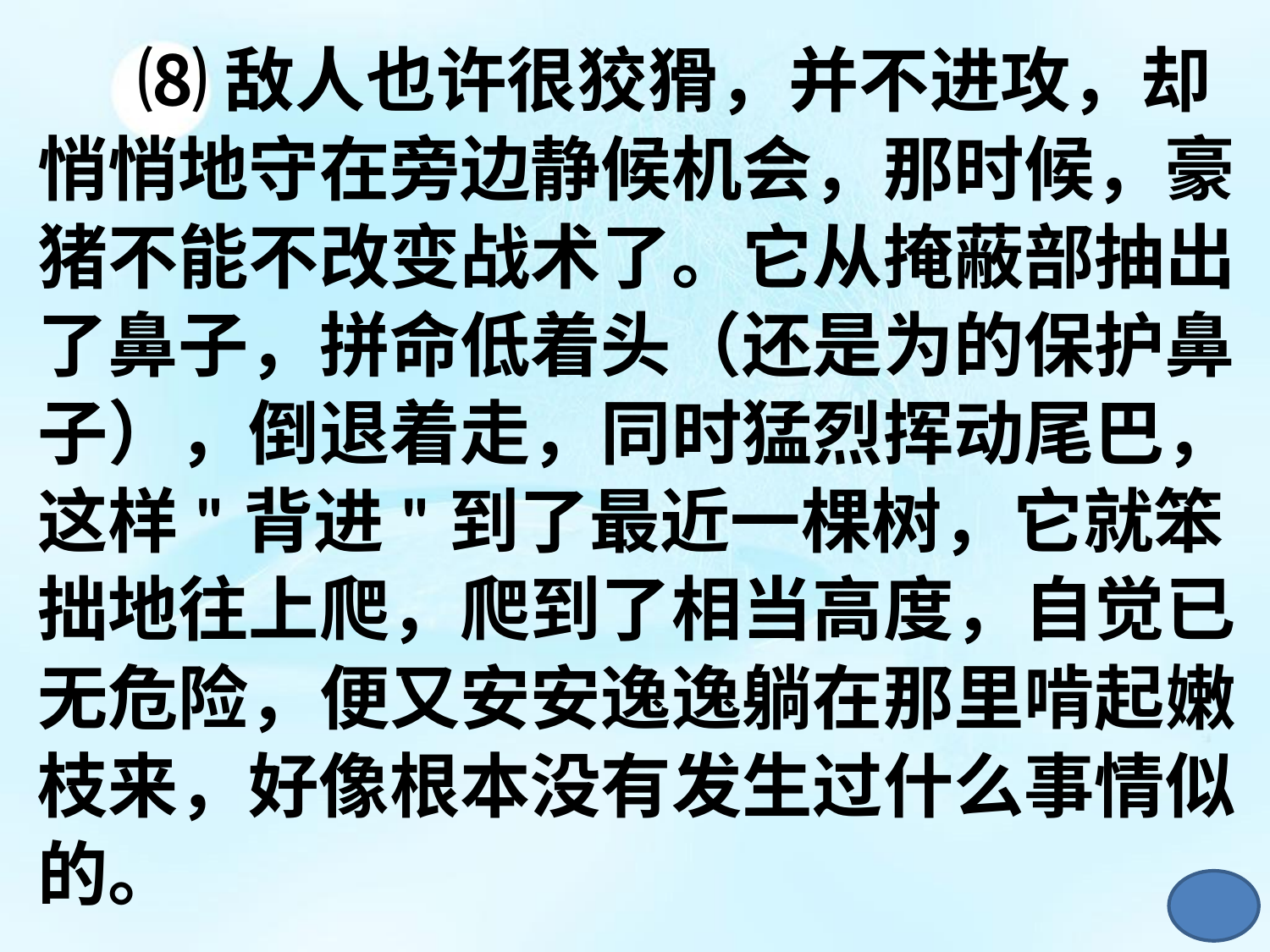

⑻敌人也许很狡猾，并不进攻，却悄悄地守在旁边静候机会，那时候，豪猪不能不改变战术了。它从掩蔽部抽出了鼻子，拼命低着头（还是为的保护鼻子），倒退着走，同时猛烈挥动尾巴，这样"背进"到了最近一棵树，它就笨拙地往上爬，爬到了相当高度，自觉已无危险，便又安安逸逸躺在那里啃起嫩枝来，好像根本没有发生过什么事情似的。